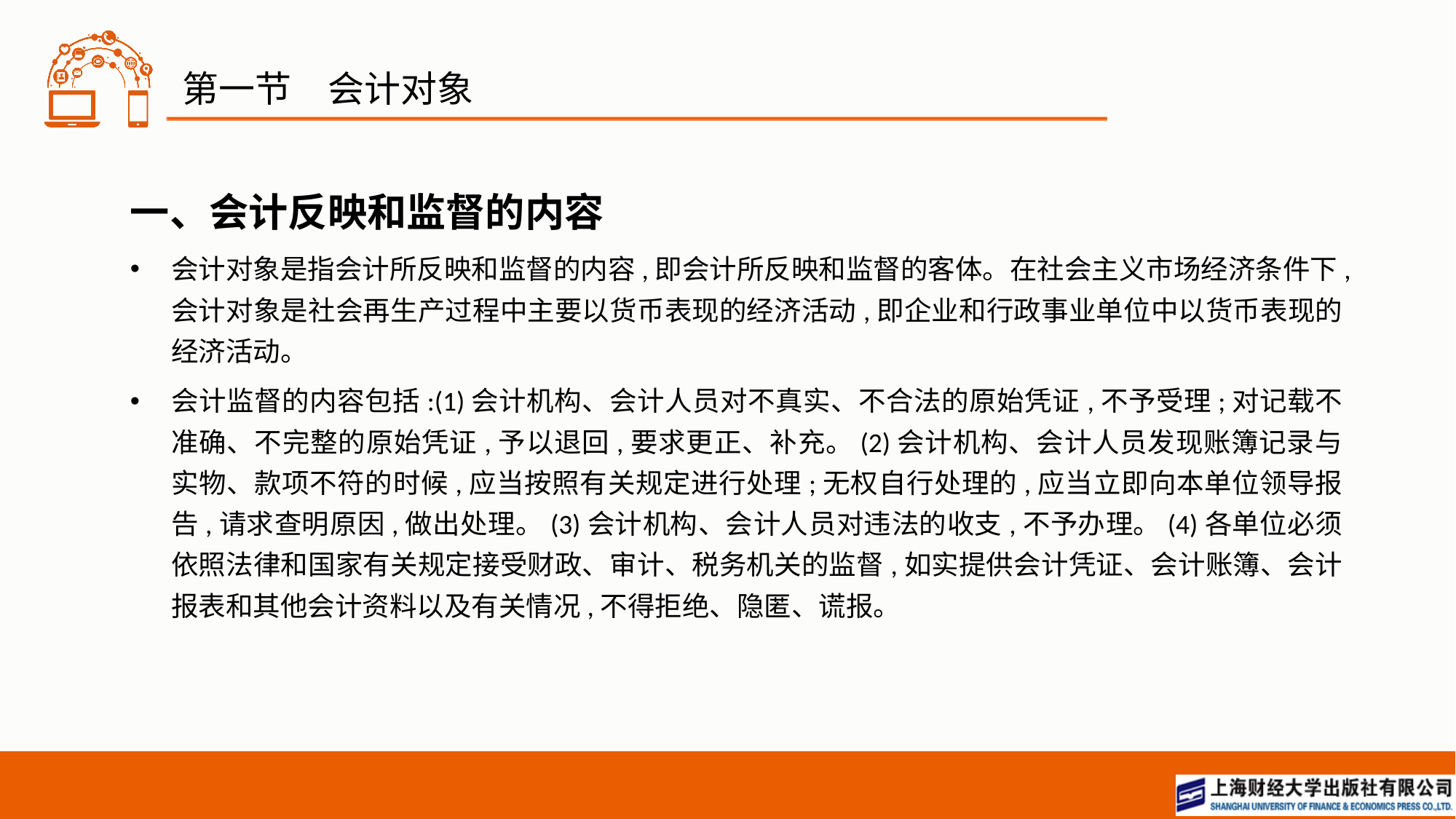

# 第一节　会计对象
一、会计反映和监督的内容
会计对象是指会计所反映和监督的内容,即会计所反映和监督的客体。在社会主义市场经济条件下,会计对象是社会再生产过程中主要以货币表现的经济活动,即企业和行政事业单位中以货币表现的经济活动。
会计监督的内容包括:(1)会计机构、会计人员对不真实、不合法的原始凭证,不予受理;对记载不准确、不完整的原始凭证,予以退回,要求更正、补充。(2)会计机构、会计人员发现账簿记录与实物、款项不符的时候,应当按照有关规定进行处理;无权自行处理的,应当立即向本单位领导报告,请求查明原因,做出处理。(3)会计机构、会计人员对违法的收支,不予办理。(4)各单位必须依照法律和国家有关规定接受财政、审计、税务机关的监督,如实提供会计凭证、会计账簿、会计报表和其他会计资料以及有关情况,不得拒绝、隐匿、谎报。